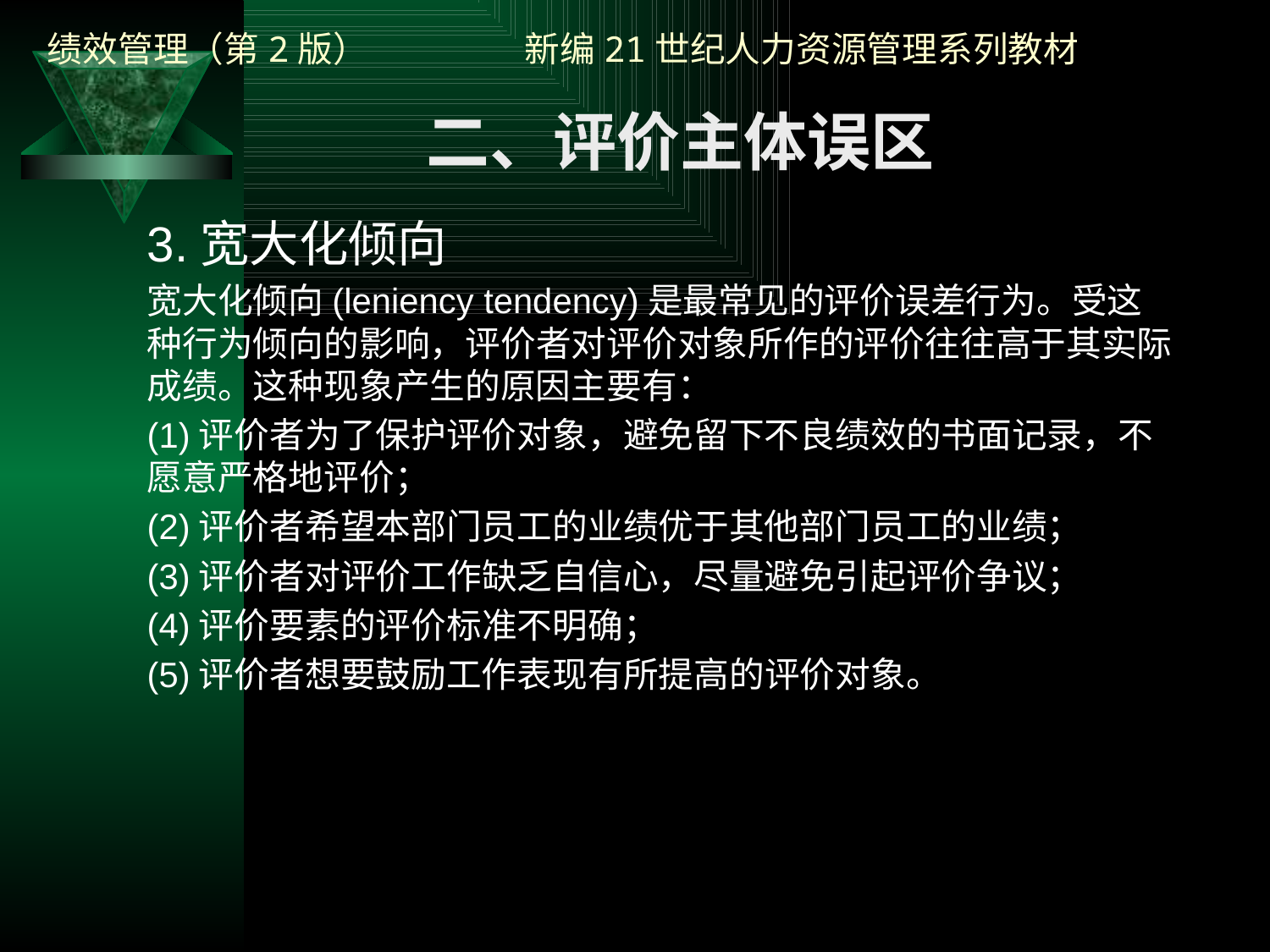

二、评价主体误区
3.宽大化倾向
宽大化倾向(leniency tendency)是最常见的评价误差行为。受这种行为倾向的影响，评价者对评价对象所作的评价往往高于其实际成绩。这种现象产生的原因主要有：
(1)评价者为了保护评价对象，避免留下不良绩效的书面记录，不愿意严格地评价；
(2)评价者希望本部门员工的业绩优于其他部门员工的业绩；
(3)评价者对评价工作缺乏自信心，尽量避免引起评价争议；
(4)评价要素的评价标准不明确；
(5)评价者想要鼓励工作表现有所提高的评价对象。